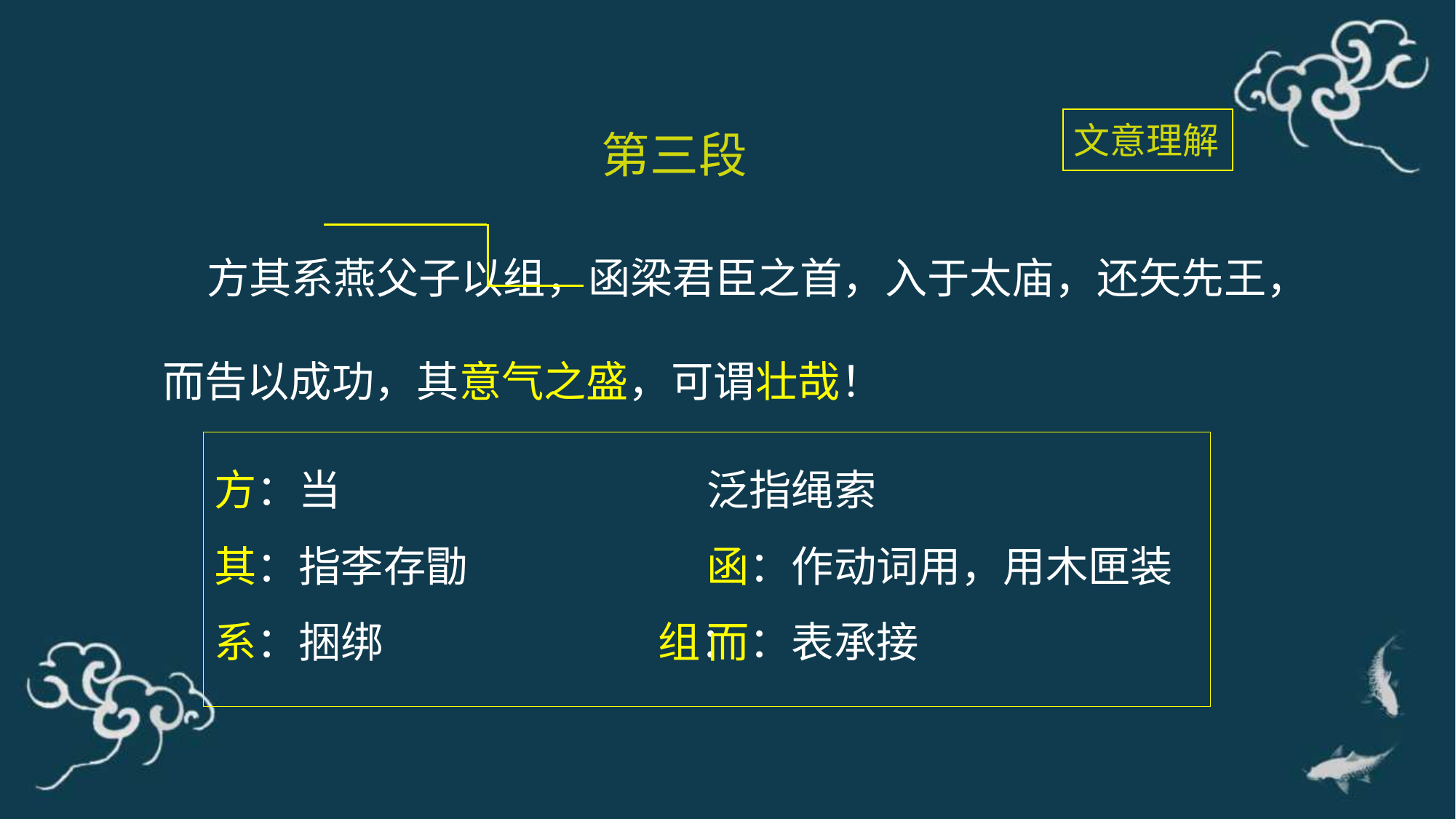

文意理解
第三段
   方其系燕父子以组，函梁君臣之首，入于太庙，还矢先王，而告以成功，其意气之盛，可谓壮哉！
方：当
其：指李存勖
系：捆绑                             组：泛指绳索
函：作动词用，用木匣装
而：表承接